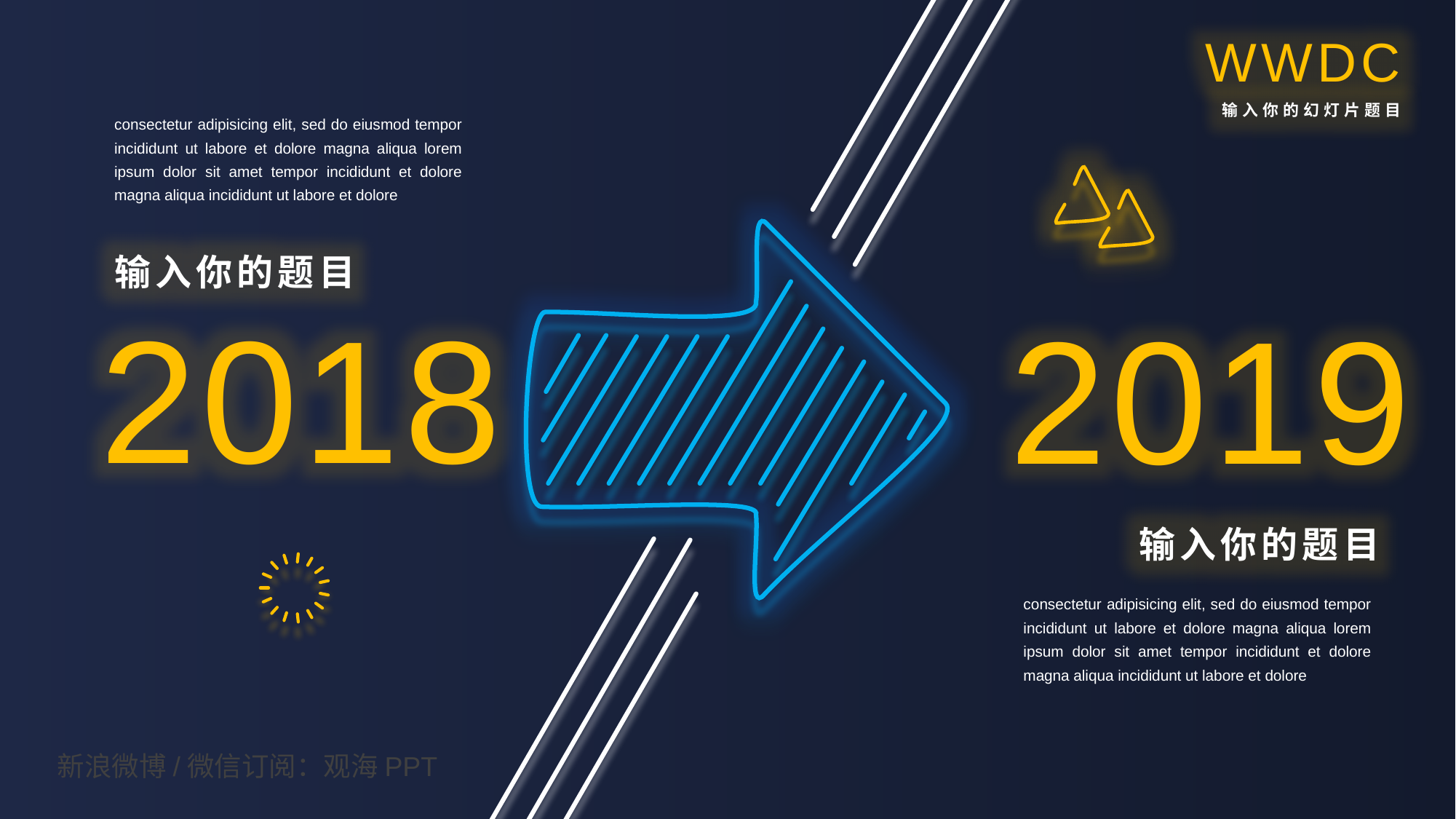

WWDC
输入你的幻灯片题目
consectetur adipisicing elit, sed do eiusmod tempor incididunt ut labore et dolore magna aliqua lorem ipsum dolor sit amet tempor incididunt et dolore magna aliqua incididunt ut labore et dolore

输入你的题目
2018
2019
输入你的题目
consectetur adipisicing elit, sed do eiusmod tempor incididunt ut labore et dolore magna aliqua lorem ipsum dolor sit amet tempor incididunt et dolore magna aliqua incididunt ut labore et dolore
新浪微博/微信订阅：观海PPT